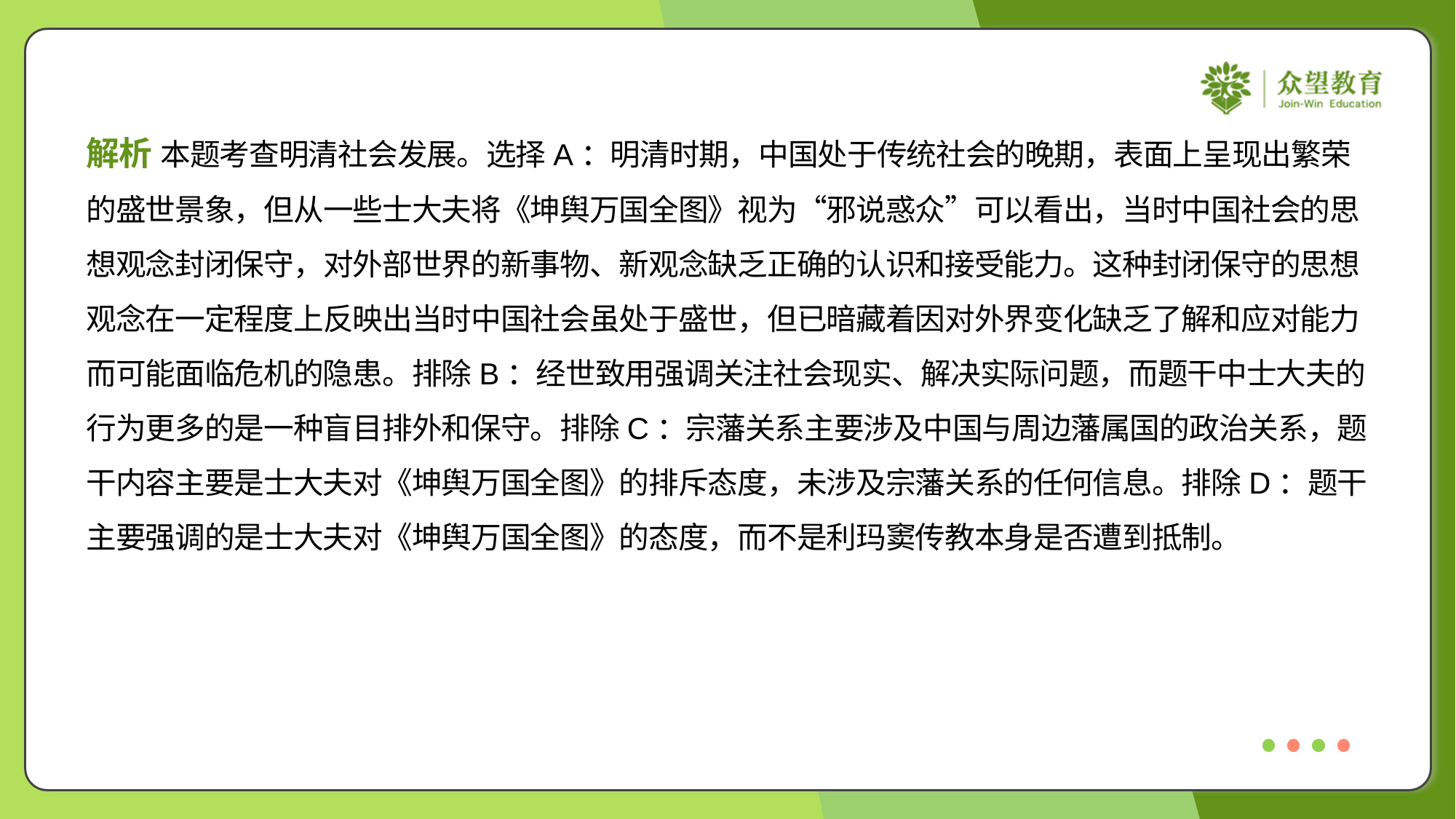

解析 本题考查明清社会发展。选择A：明清时期，中国处于传统社会的晚期，表面上呈现出繁荣
的盛世景象，但从一些士大夫将《坤舆万国全图》视为“邪说惑众”可以看出，当时中国社会的思
想观念封闭保守，对外部世界的新事物、新观念缺乏正确的认识和接受能力。这种封闭保守的思想
观念在一定程度上反映出当时中国社会虽处于盛世，但已暗藏着因对外界变化缺乏了解和应对能力
而可能面临危机的隐患。排除B：经世致用强调关注社会现实、解决实际问题，而题干中士大夫的
行为更多的是一种盲目排外和保守。排除C：宗藩关系主要涉及中国与周边藩属国的政治关系，题
干内容主要是士大夫对《坤舆万国全图》的排斥态度，未涉及宗藩关系的任何信息。排除D：题干
主要强调的是士大夫对《坤舆万国全图》的态度，而不是利玛窦传教本身是否遭到抵制。